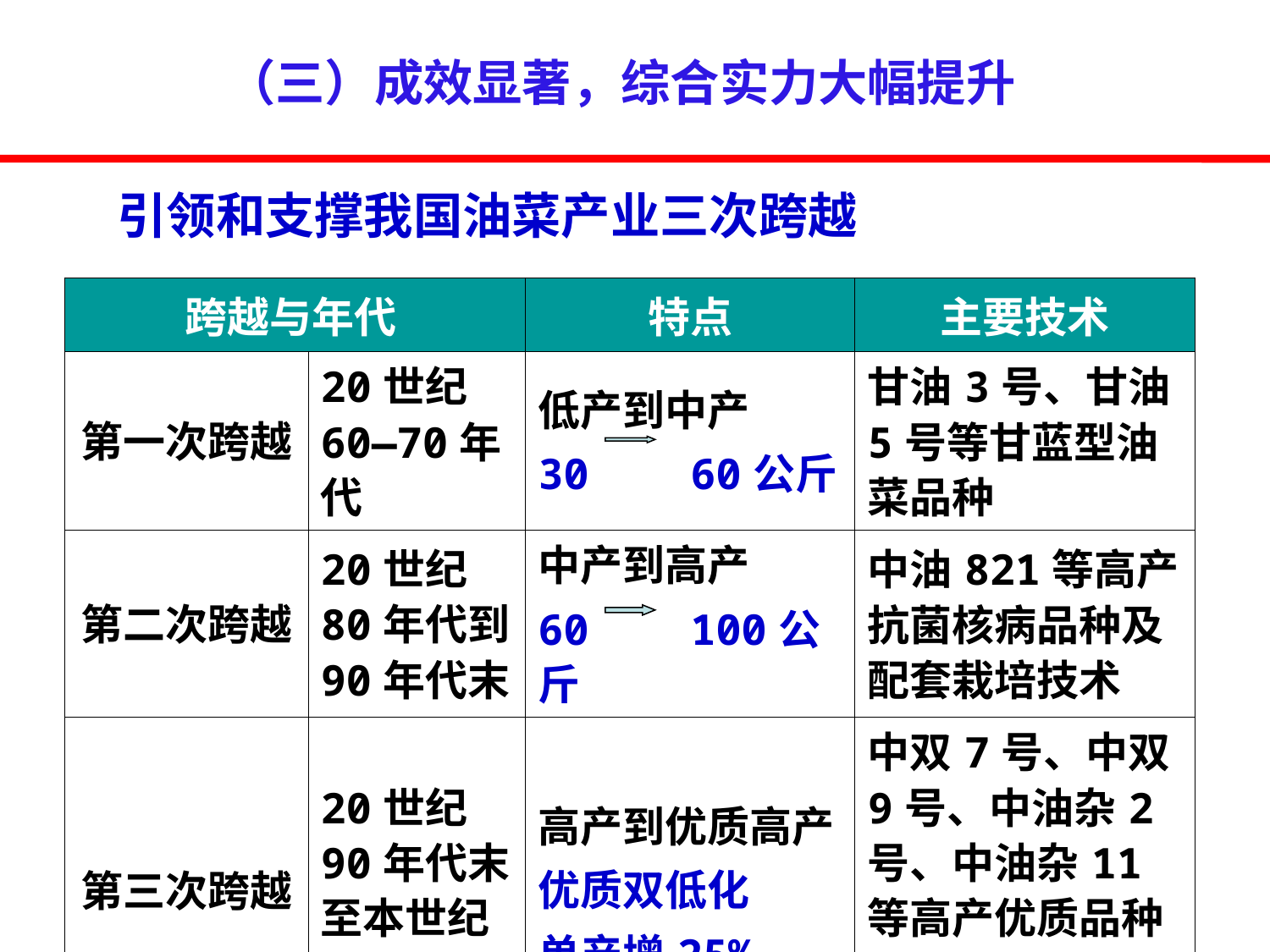

（三）成效显著，综合实力大幅提升

   引领和支撑我国油菜产业三次跨越
| 跨越与年代 |  | 特点 | 主要技术 |
| --- | --- | --- | --- |
| 第一次跨越 | 20世纪60—70年代 | 低产到中产 30 60公斤 | 甘油3号、甘油5号等甘蓝型油菜品种 |
| 第二次跨越 | 20世纪80年代到90年代末 | 中产到高产 60 100公斤 | 中油821等高产抗菌核病品种及配套栽培技术 |
| 第三次跨越 | 20世纪90年代末至本世纪初 | 高产到优质高产 优质双低化 单产增25% | 中双7号、中双9号、中油杂2号、中油杂11等高产优质品种与检测、加工等技术 |